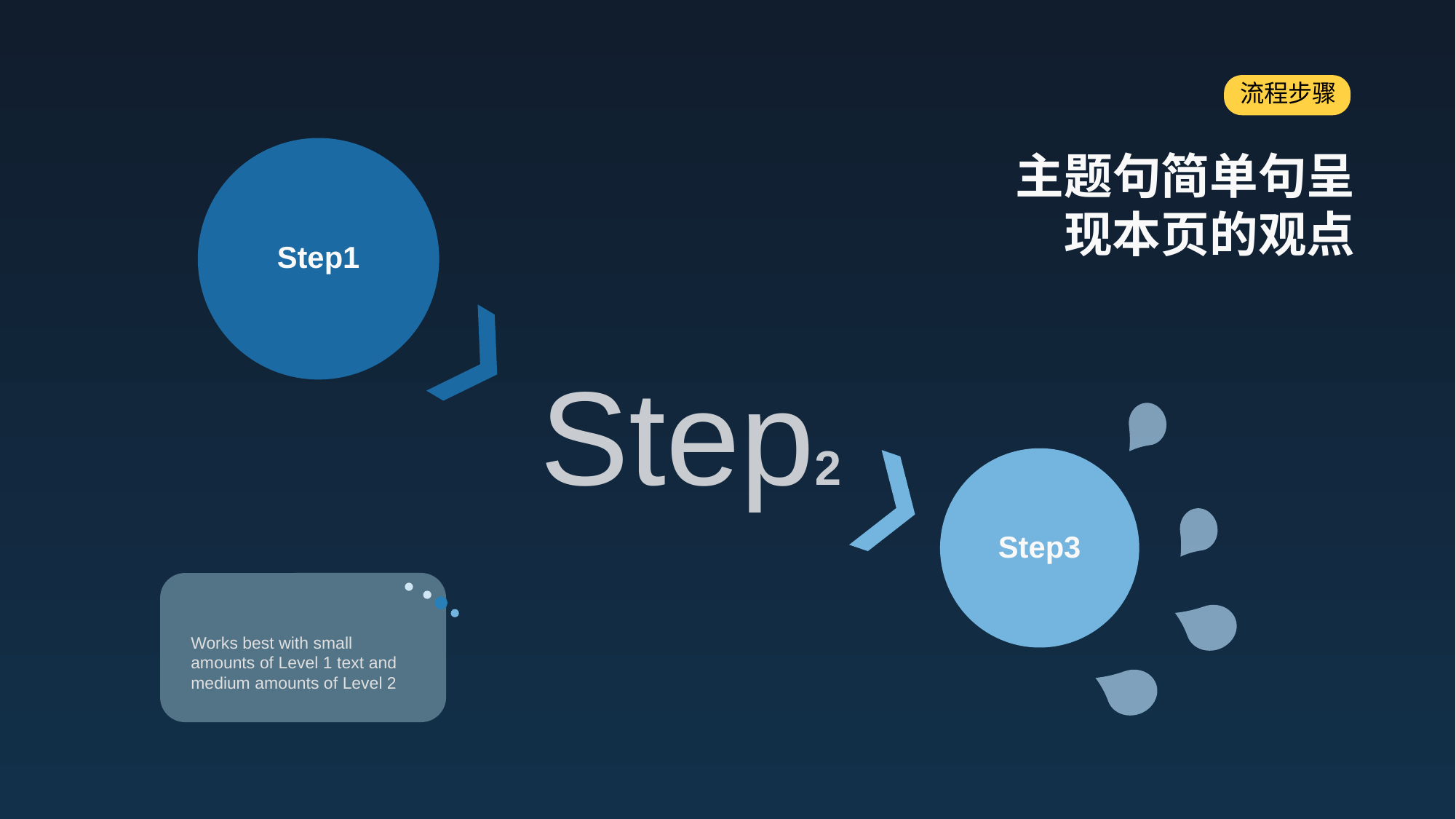

流程步骤

Step1
主题句简单句呈现本页的观点

Step2

Step3

Works best with small amounts of Level 1 text and medium amounts of Level 2